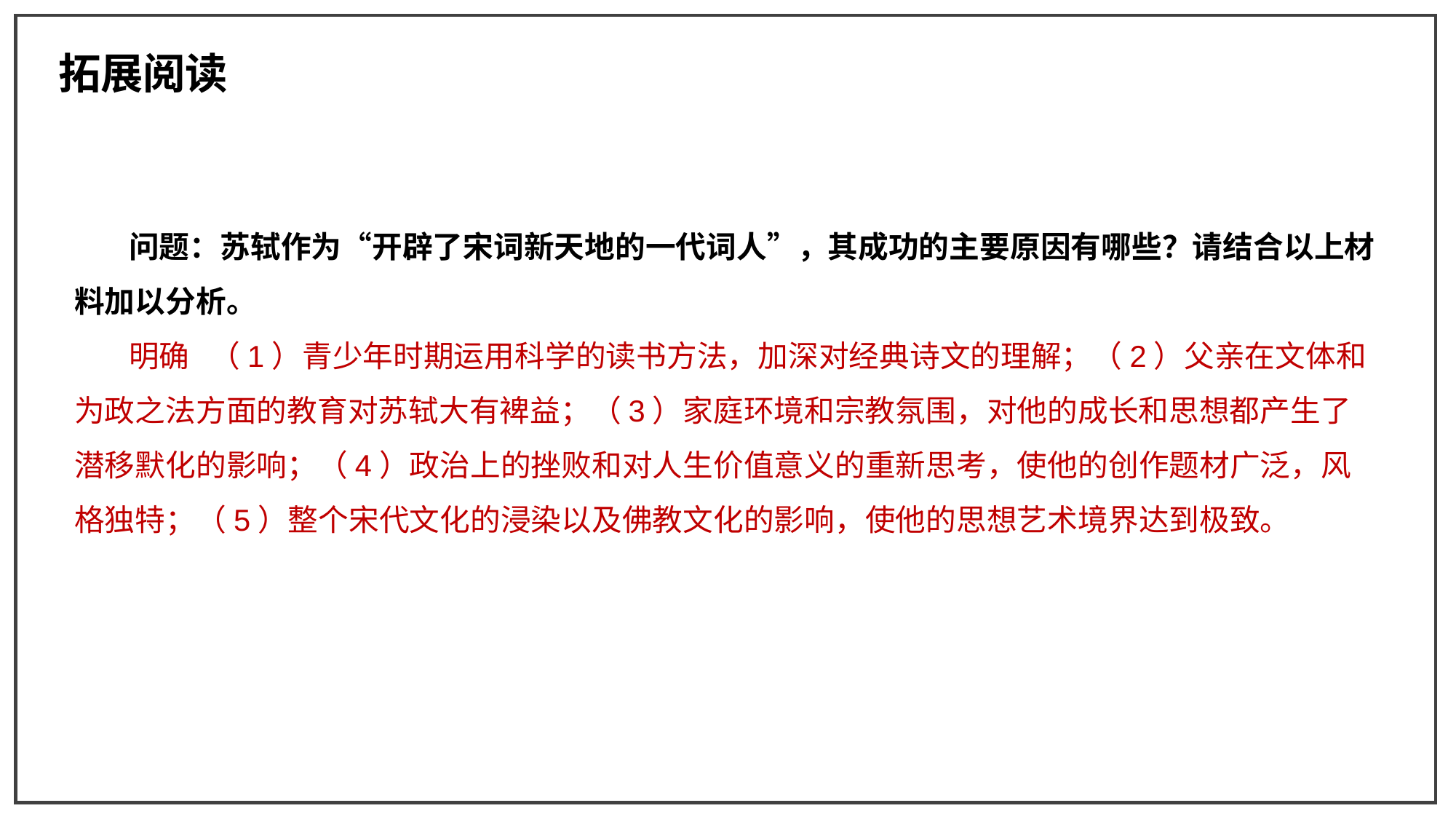

拓展阅读
问题：苏轼作为“开辟了宋词新天地的一代词人”，其成功的主要原因有哪些？请结合以上材料加以分析。
明确   （1）青少年时期运用科学的读书方法，加深对经典诗文的理解；（2）父亲在文体和为政之法方面的教育对苏轼大有裨益；（3）家庭环境和宗教氛围，对他的成长和思想都产生了潜移默化的影响；（4）政治上的挫败和对人生价值意义的重新思考，使他的创作题材广泛，风格独特；（5）整个宋代文化的浸染以及佛教文化的影响，使他的思想艺术境界达到极致。